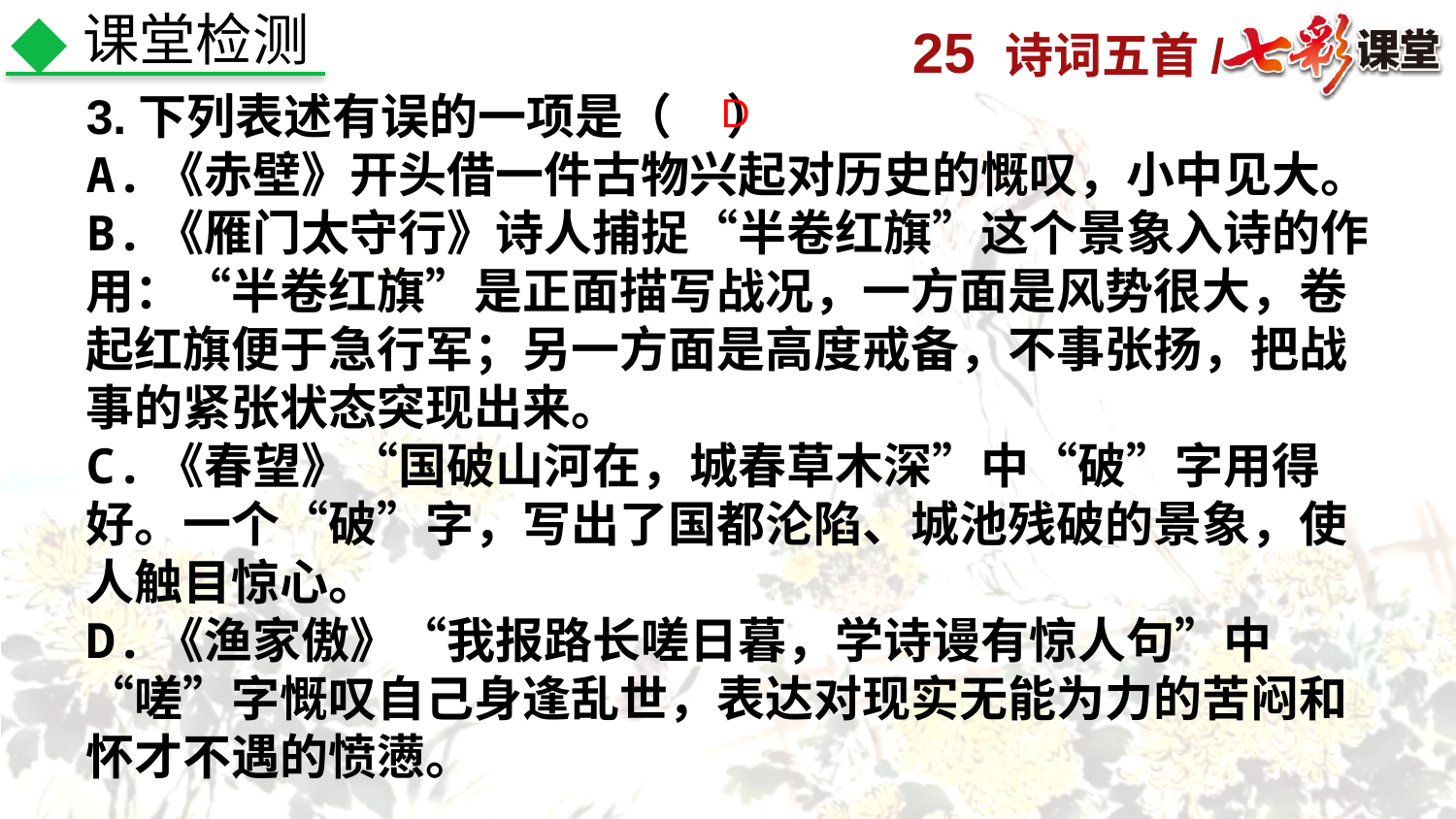

课堂检测

3.下列表述有误的一项是（     ）
A.《赤壁》开头借一件古物兴起对历史的慨叹，小中见大。
B.《雁门太守行》诗人捕捉“半卷红旗”这个景象入诗的作用：“半卷红旗”是正面描写战况，一方面是风势很大，卷起红旗便于急行军；另一方面是高度戒备，不事张扬，把战事的紧张状态突现出来。
C.《春望》“国破山河在，城春草木深”中“破”字用得好。一个“破”字，写出了国都沦陷、城池残破的景象，使人触目惊心。
D.《渔家傲》“我报路长嗟日暮，学诗谩有惊人句”中“嗟”字慨叹自己身逢乱世，表达对现实无能为力的苦闷和怀才不遇的愤懑。
D